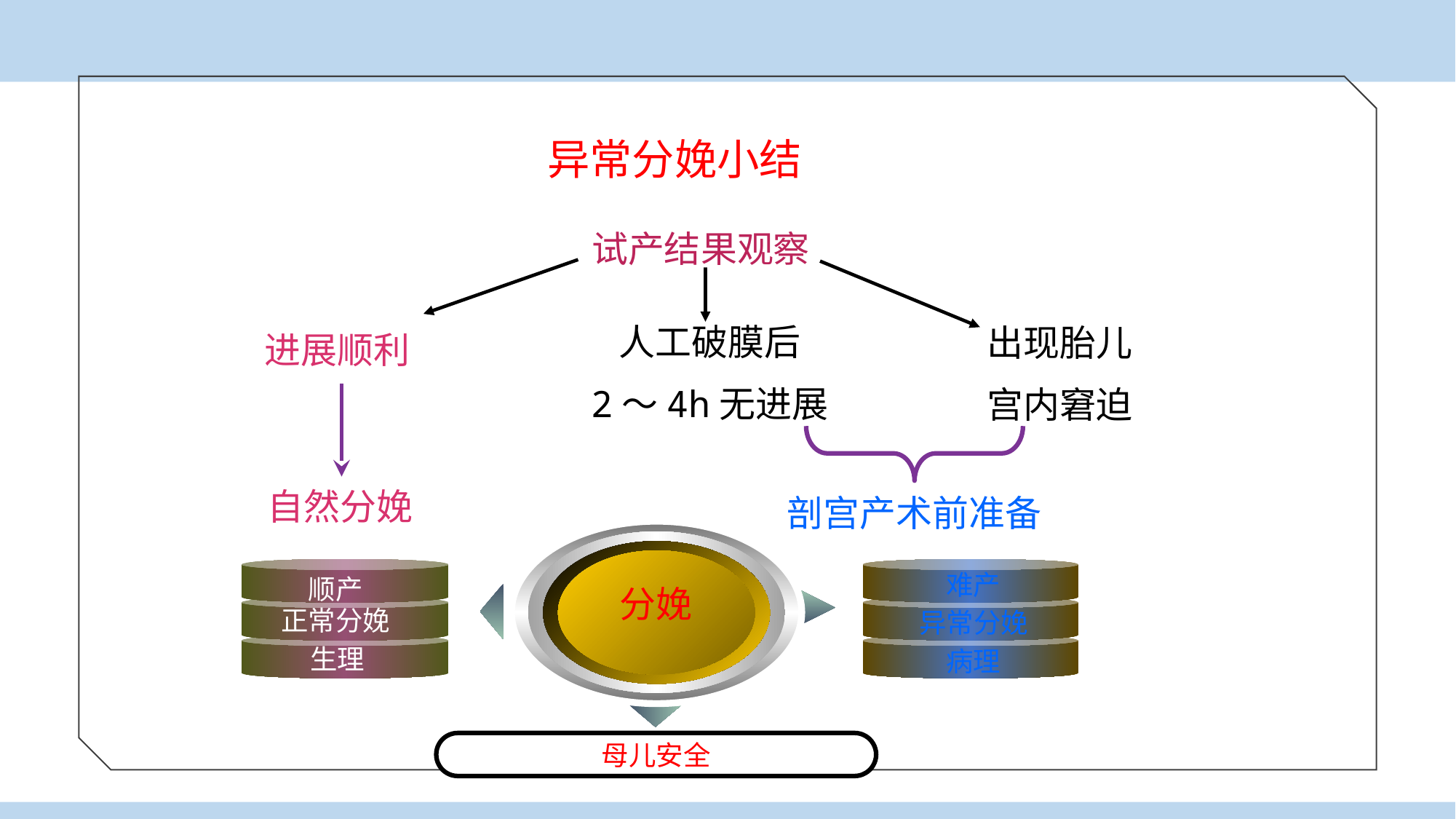

异常分娩小结
试产结果观察

人工破膜后
2～4h无进展
出现胎儿
宫内窘迫
进展顺利

自然分娩
剖宫产术前准备

难产
顺产
分娩
正常分娩
异常分娩
生理
病理
母儿安全